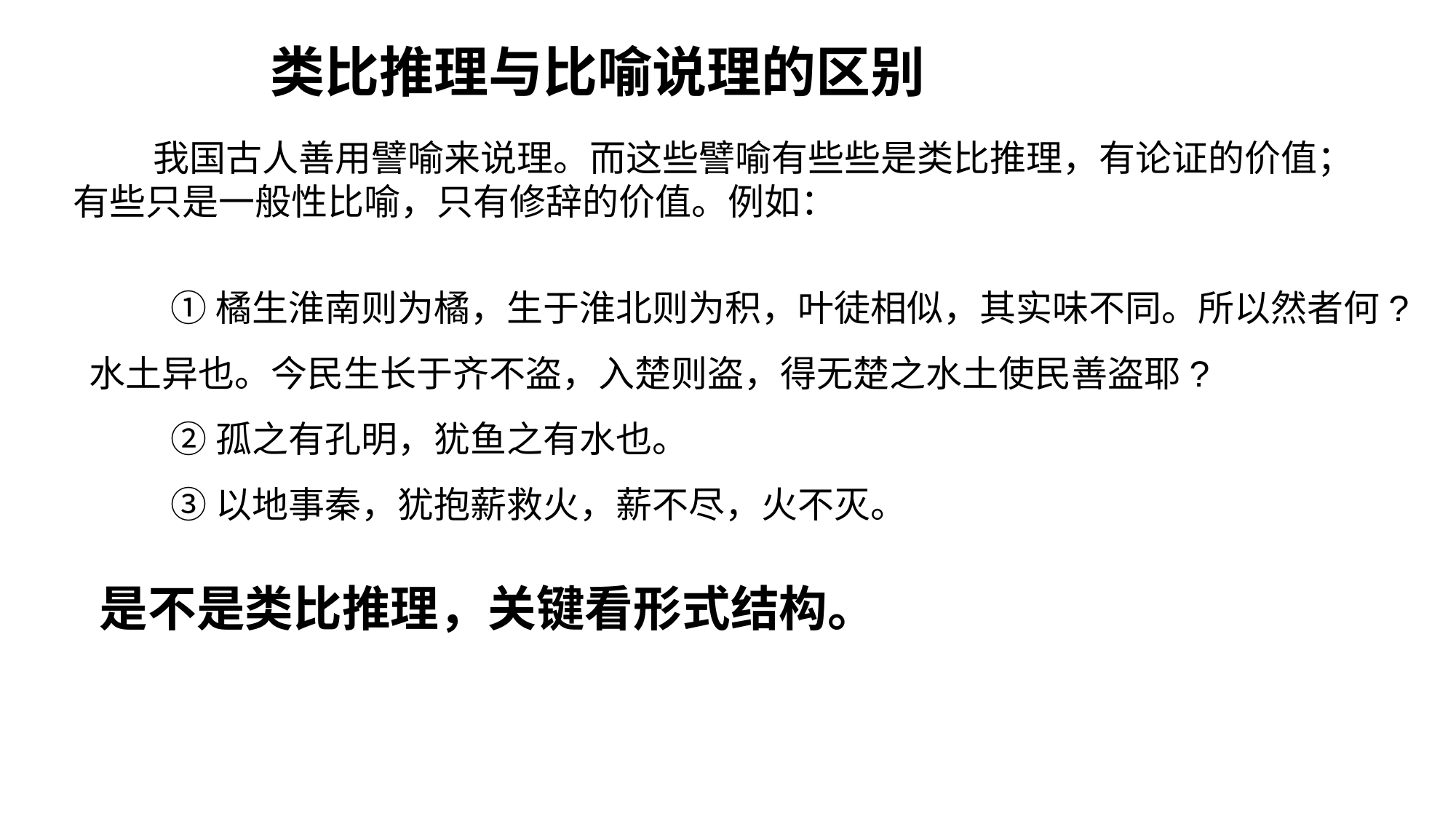

类比推理与比喻说理的区别
       我国古人善用譬喻来说理。而这些譬喻有些些是类比推理，有论证的价值；有些只是一般性比喻，只有修辞的价值。例如：
        ①橘生淮南则为橘，生于淮北则为积，叶徒相似，其实味不同。所以然者何?水土异也。今民生长于齐不盗，入楚则盗，得无楚之水土使民善盗耶?
        ②孤之有孔明，犹鱼之有水也。
        ③以地事秦，犹抱薪救火，薪不尽，火不灭。
是不是类比推理，关键看形式结构。